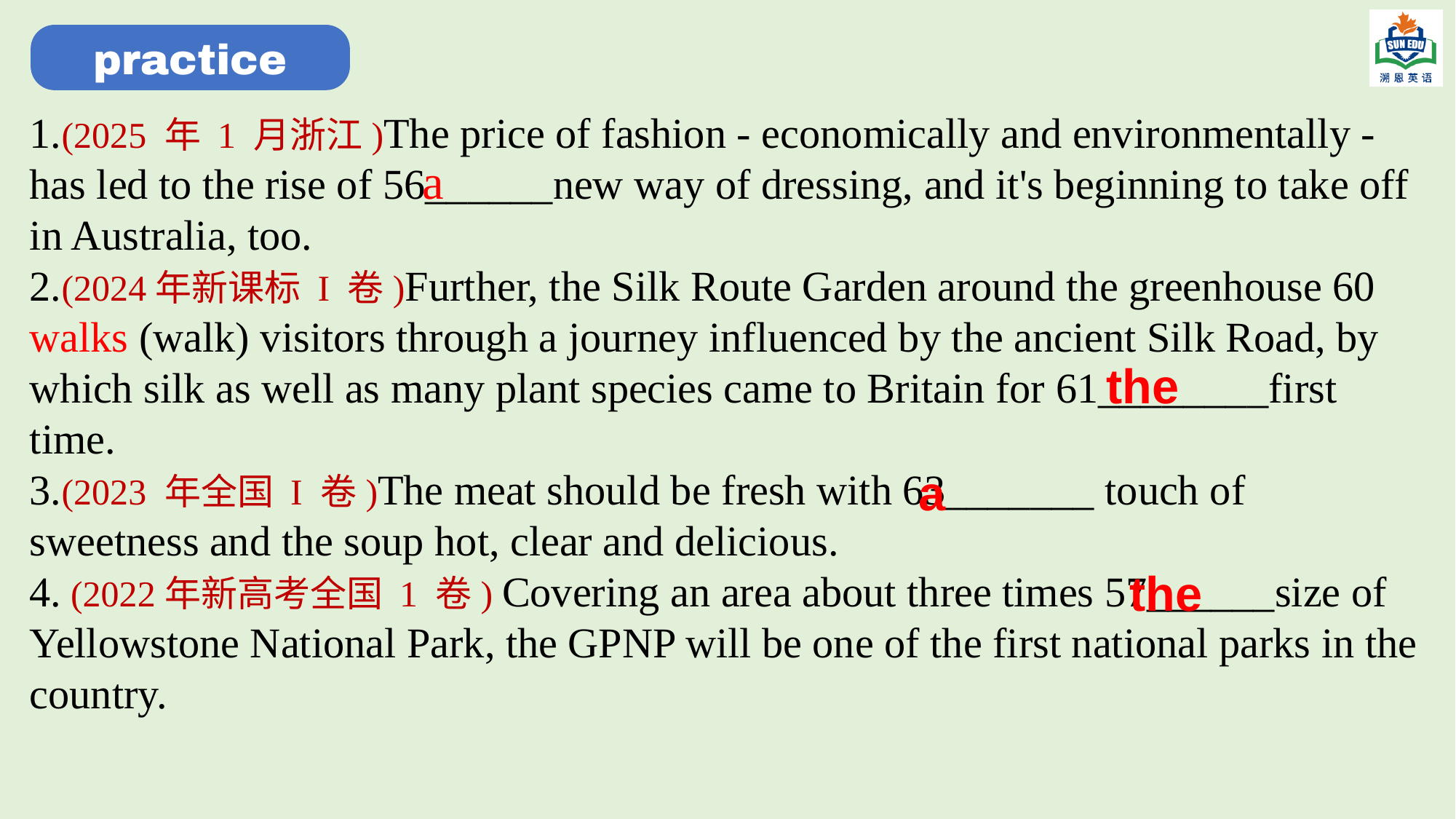

practice
1.(2025 年 1 月浙江)The price of fashion - economically and environmentally - has led to the rise of 56______new way of dressing, and it's beginning to take off in Australia, too.
2.(2024年新课标 I 卷)Further, the Silk Route Garden around the greenhouse 60 walks (walk) visitors through a journey influenced by the ancient Silk Road, by which silk as well as many plant species came to Britain for 61________first time.
3.(2023 年全国 I 卷)The meat should be fresh with 63_______ touch of sweetness and the soup hot, clear and delicious.
4. (2022年新高考全国 1 卷) Covering an area about three times 57______size of Yellowstone National Park, the GPNP will be one of the first national parks in the country.

a
the
a
the